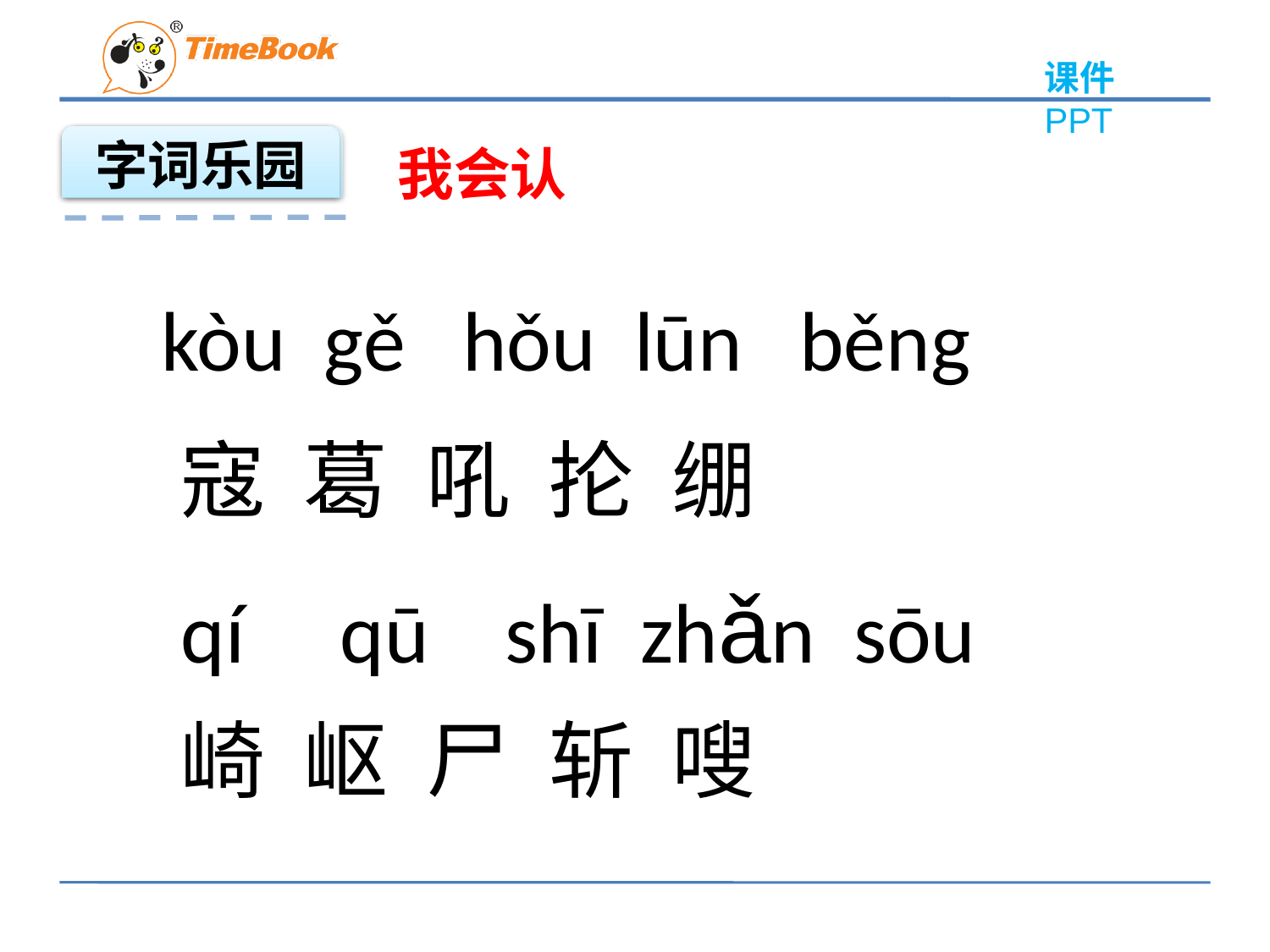

课件PPT
字词乐园

我会认
kòu  gě   hǒu  lūn   běng
寇  葛  吼  抡  绷
qí     qū    shī  zhǎn  sōu
崎  岖  尸  斩  嗖